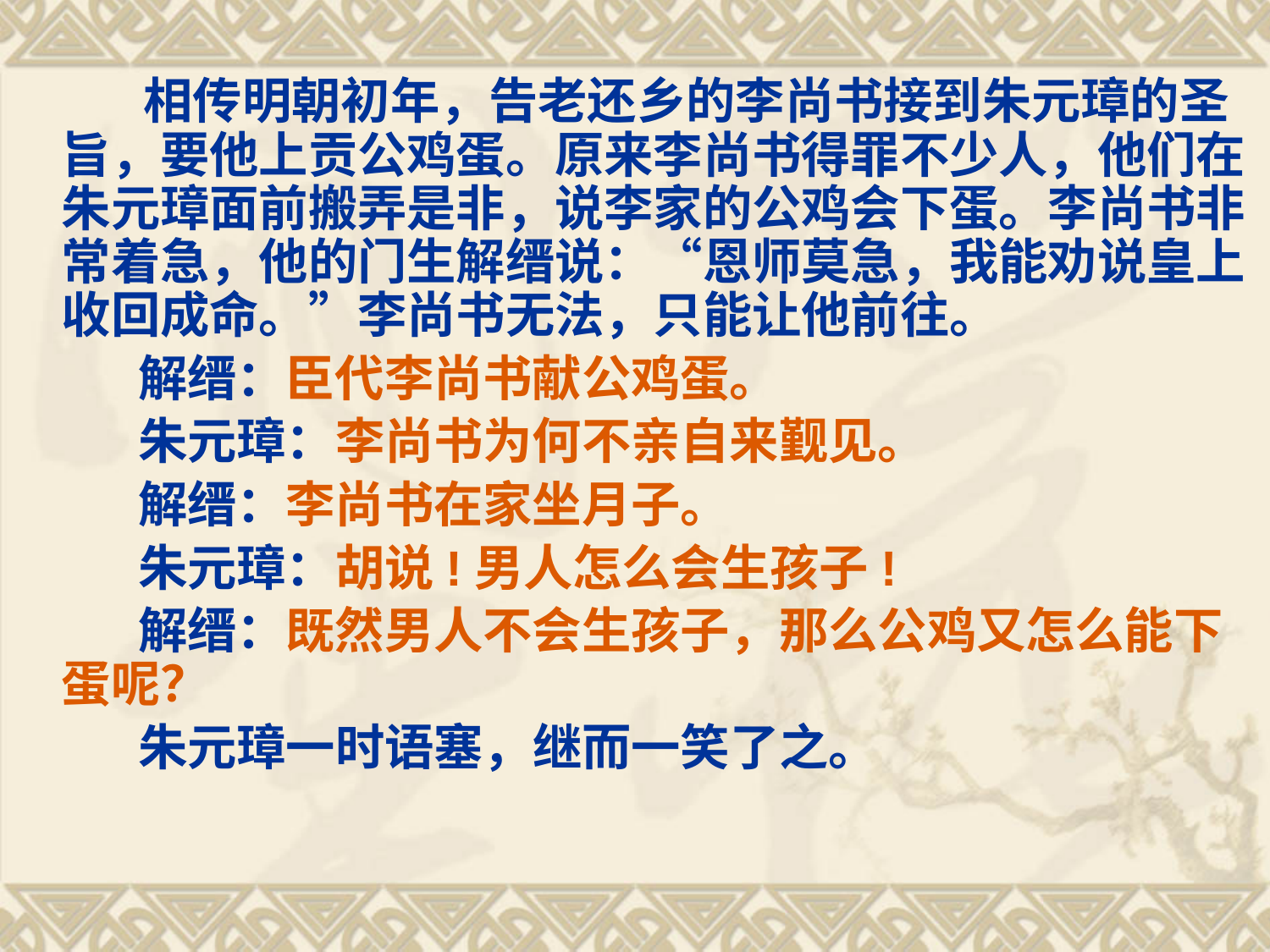

相传明朝初年，告老还乡的李尚书接到朱元璋的圣旨，要他上贡公鸡蛋。原来李尚书得罪不少人，他们在朱元璋面前搬弄是非，说李家的公鸡会下蛋。李尚书非常着急，他的门生解缙说：“恩师莫急，我能劝说皇上收回成命。”李尚书无法，只能让他前往。
          解缙：臣代李尚书献公鸡蛋。
          朱元璋：李尚书为何不亲自来觐见。
          解缙：李尚书在家坐月子。
          朱元璋：胡说!男人怎么会生孩子!
          解缙：既然男人不会生孩子，那么公鸡又怎么能下蛋呢？
          朱元璋一时语塞，继而一笑了之。